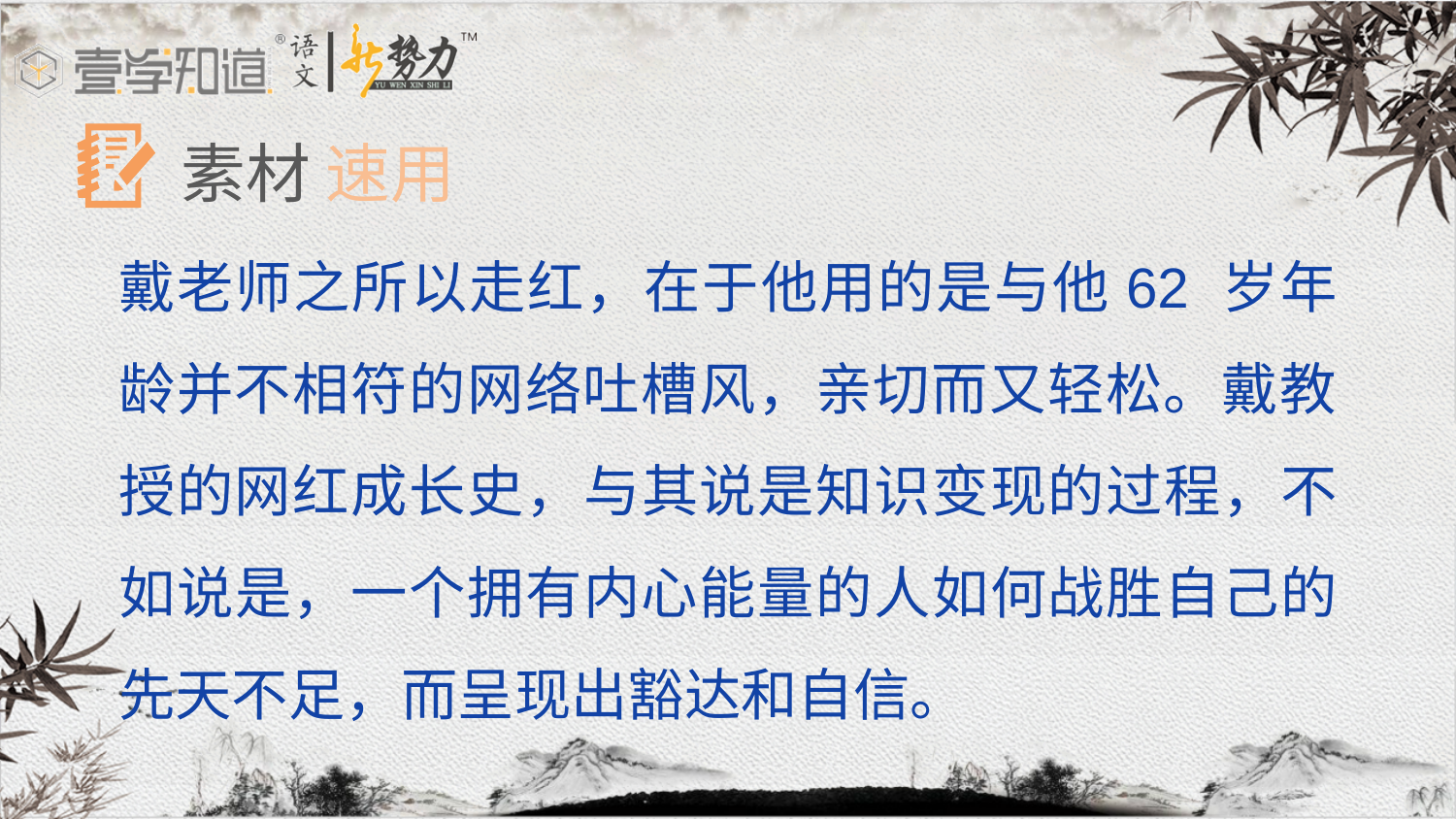

素材 速用
戴老师之所以走红，在于他用的是与他62 岁年龄并不相符的网络吐槽风，亲切而又轻松。戴教授的网红成长史，与其说是知识变现的过程，不如说是，一个拥有内心能量的人如何战胜自己的先天不足，而呈现出豁达和自信。